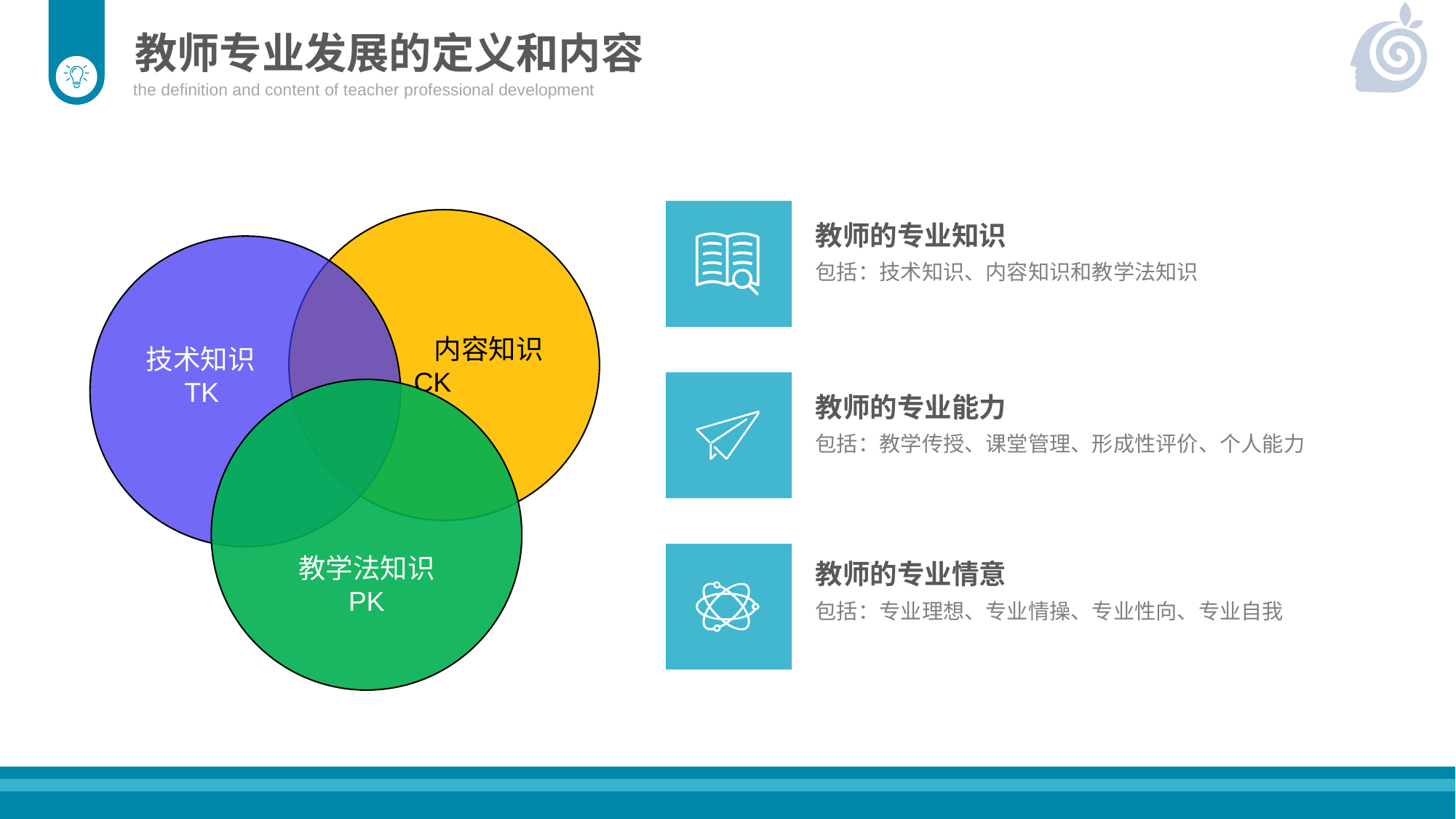

教师专业发展的定义和内容

the definition and content of teacher professional development

教师的专业知识
包括：技术知识、内容知识和教学法知识
内容知识
CK
技术知识
     TK

教学法知识
PK

教师的专业能力
包括：教学传授、课堂管理、形成性评价、个人能力

教师的专业情意
包括：专业理想、专业情操、专业性向、专业自我